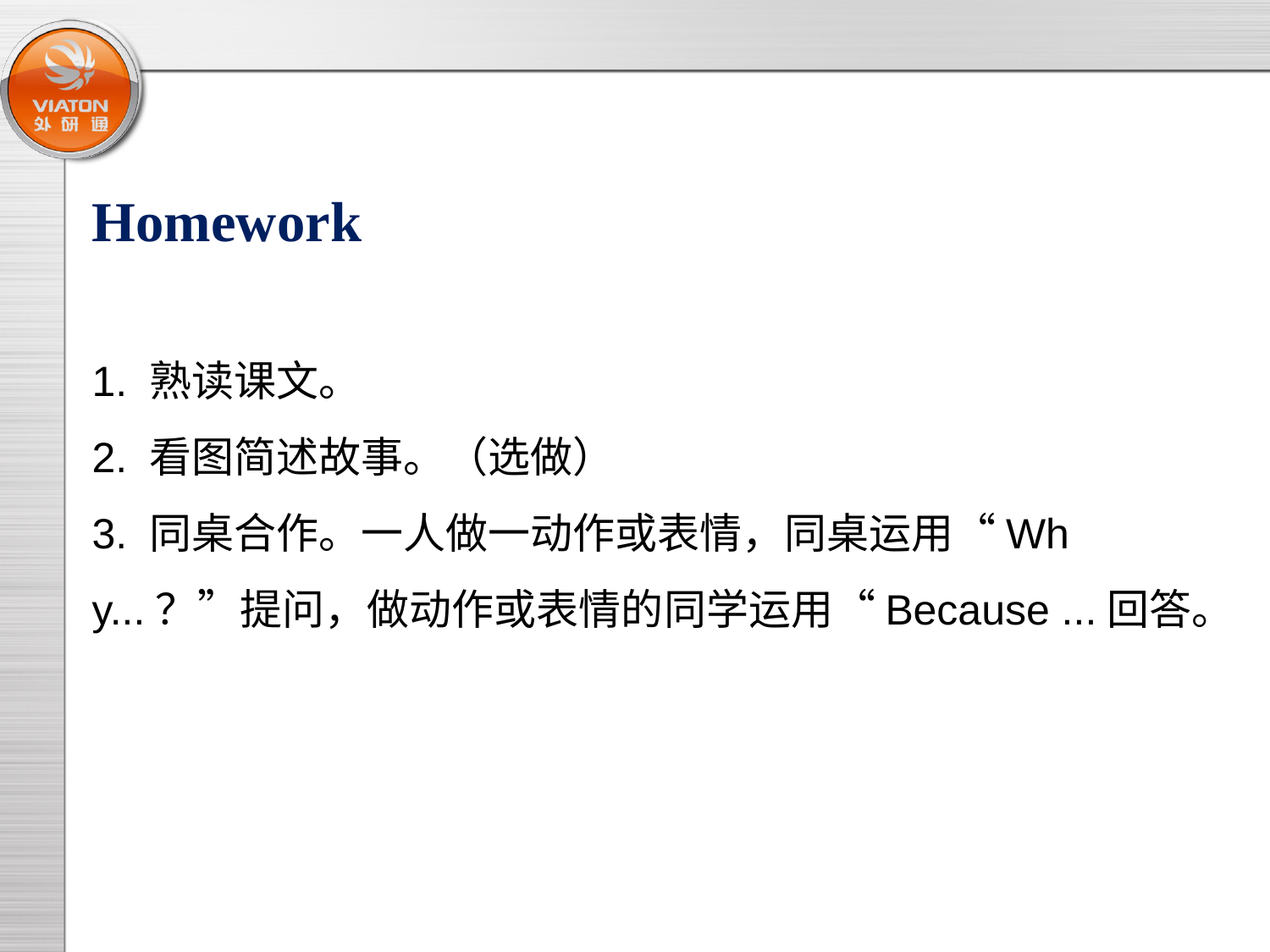

Homework

1. 熟读课文。
2. 看图简述故事。（选做）
3. 同桌合作。一人做一动作或表情，同桌运用“Why...？”提问，做动作或表情的同学运用“Because ...回答。